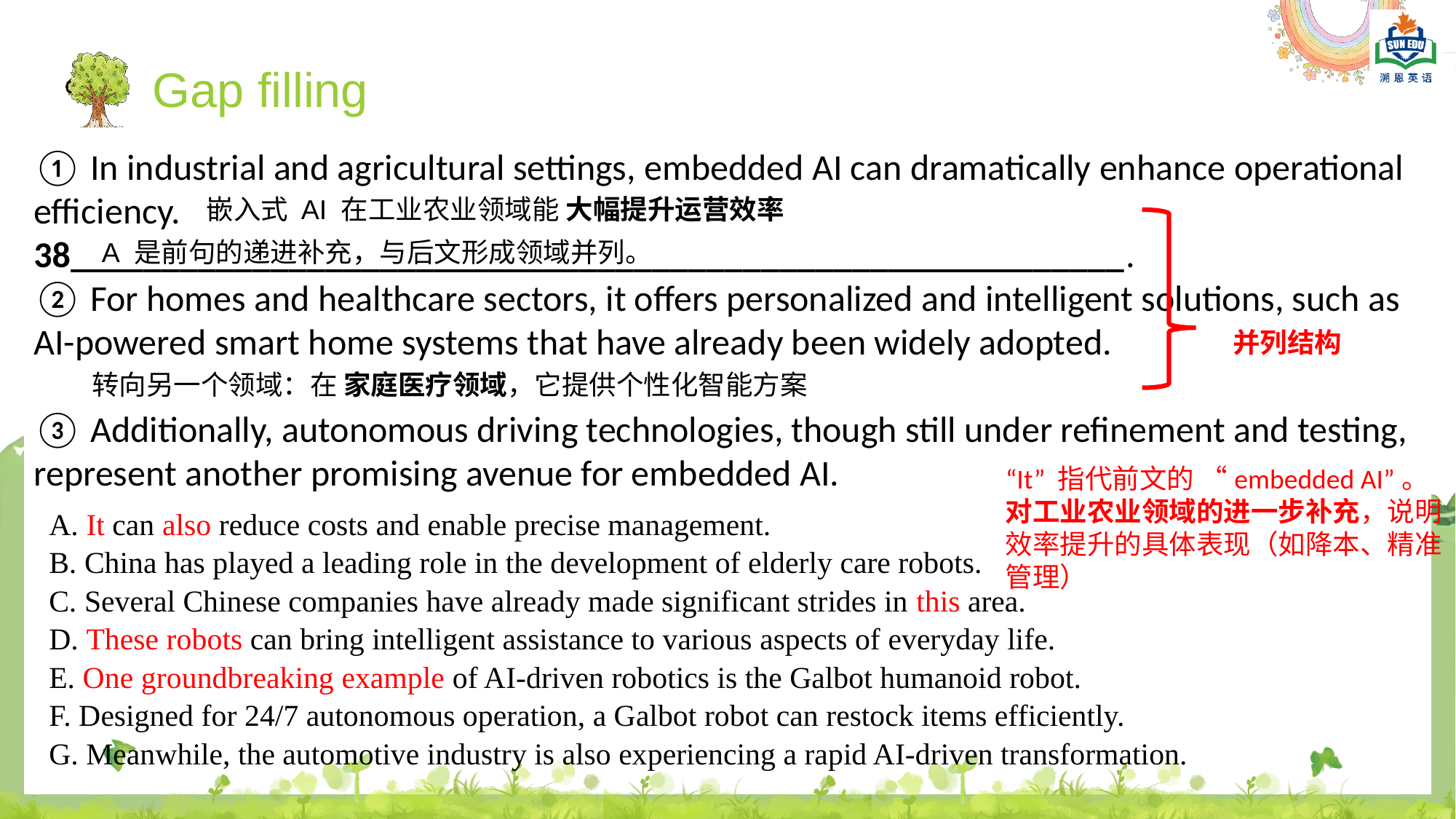

Gap filling
① In industrial and agricultural settings, embedded AI can dramatically enhance operational efficiency.
38__________________________________________________________.
② For homes and healthcare sectors, it offers personalized and intelligent solutions, such as AI-powered smart home systems that have already been widely adopted.
③ Additionally, autonomous driving technologies, though still under refinement and testing, represent another promising avenue for embedded AI.
嵌入式 AI 在工业农业领域能 大幅提升运营效率

A 是前句的递进补充，与后文形成领域并列。
并列结构
转向另一个领域：在 家庭医疗领域，它提供个性化智能方案
“It” 指代前文的 “embedded AI”。
对工业农业领域的进一步补充，说明效率提升的具体表现（如降本、精准管理）
A. It can also reduce costs and enable precise management.
B. China has played a leading role in the development of elderly care robots.
C. Several Chinese companies have already made significant strides in this area.
D. These robots can bring intelligent assistance to various aspects of everyday life.
E. One groundbreaking example of AI-driven robotics is the Galbot humanoid robot.
F. Designed for 24/7 autonomous operation, a Galbot robot can restock items efficiently.
G. Meanwhile, the automotive industry is also experiencing a rapid AI-driven transformation.